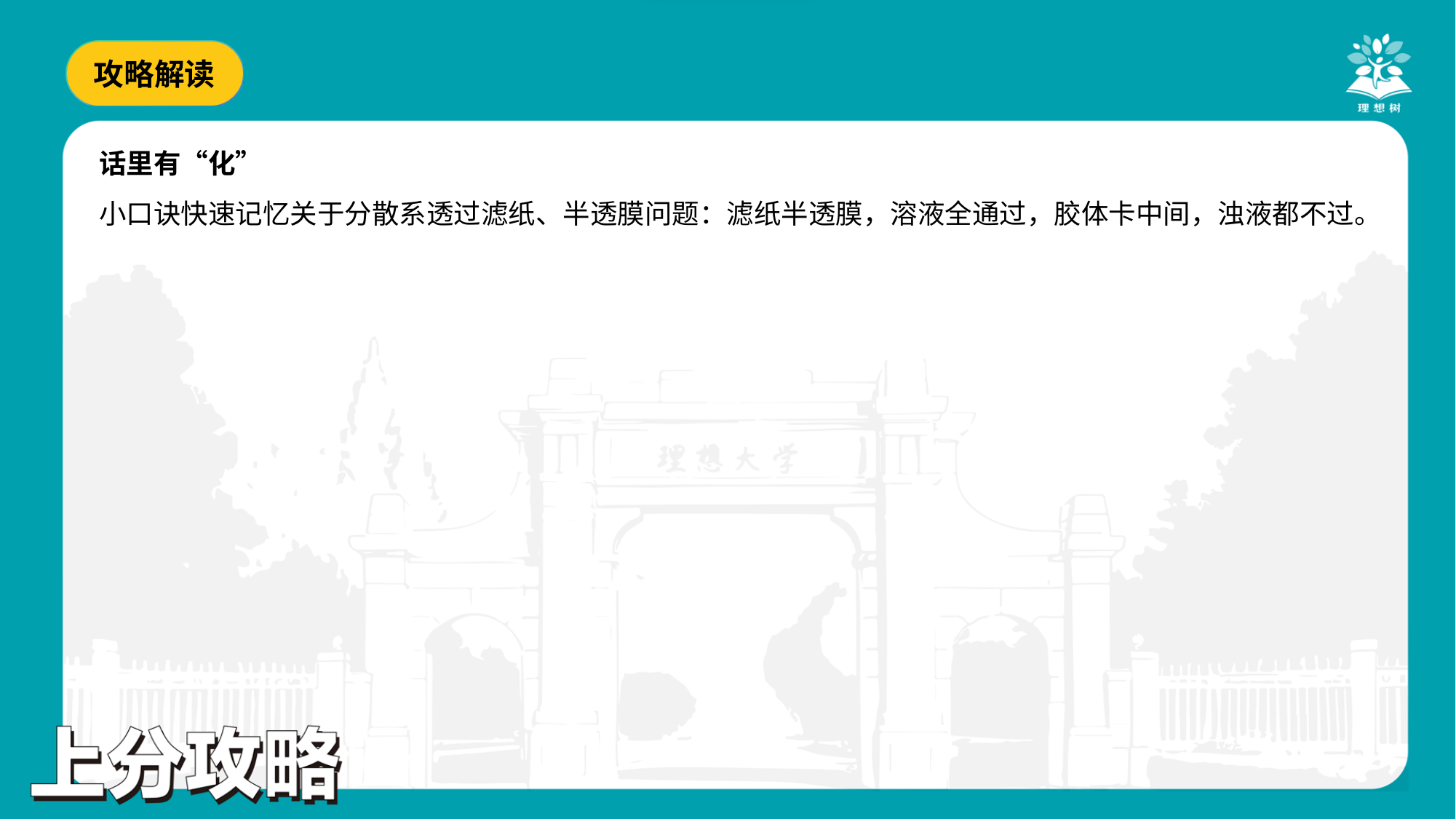

话里有“化”
小口诀快速记忆关于分散系透过滤纸、半透膜问题：滤纸半透膜，溶液全通过，胶体卡中间，浊液都不过。